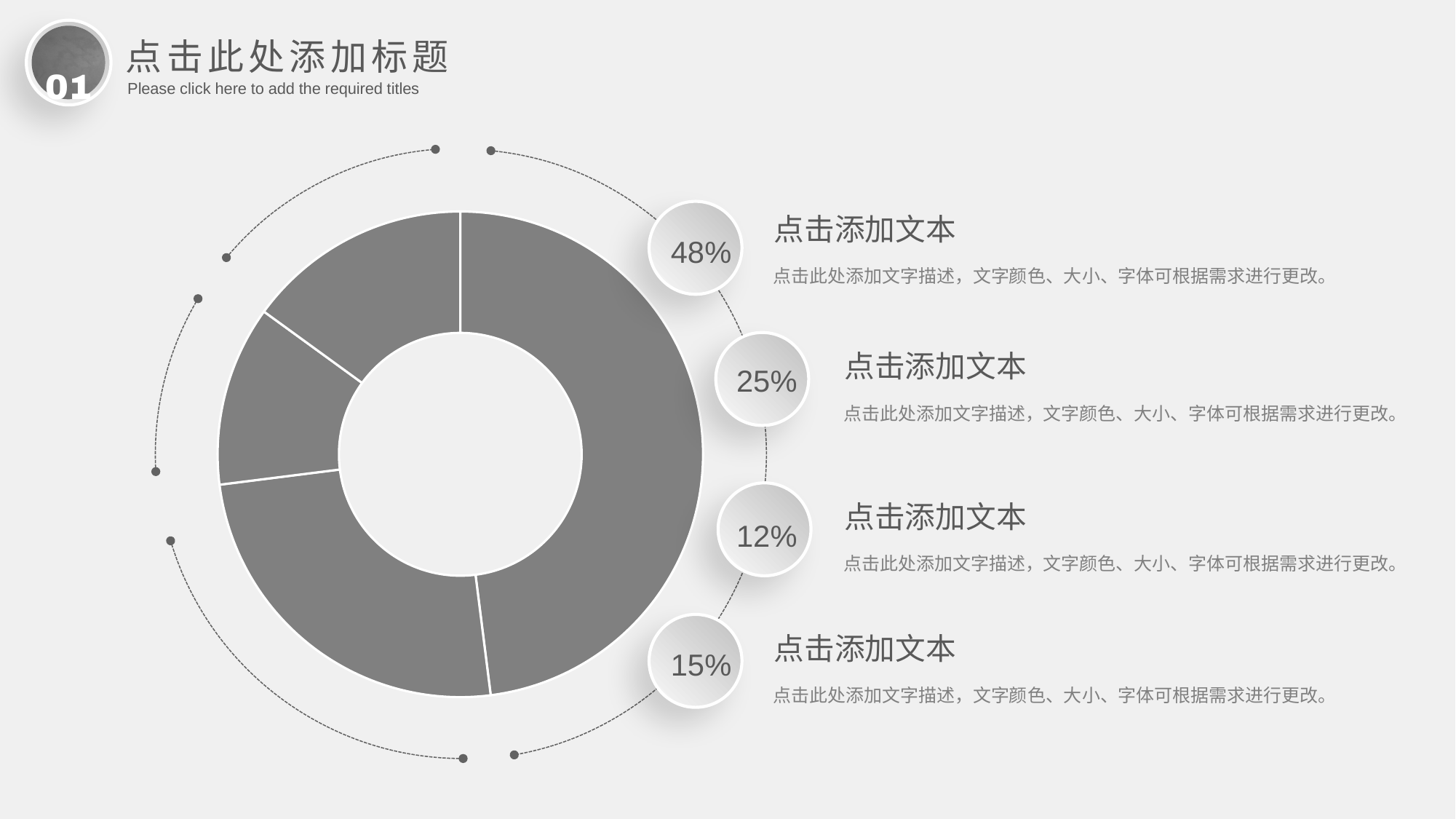

01

点击此处添加标题
Please click here to add the required titles

点击添加文本

### Chart

| Category | 销售额 |
|---|---|
| 第一季度 | 0.48 |
| 第二季度 | 0.25 |
| 第三季度 | 0.12 |
| 第四季度 | 0.15 |
48%
点击此处添加文字描述，文字颜色、大小、字体可根据需求进行更改。

点击添加文本
25%
点击此处添加文字描述，文字颜色、大小、字体可根据需求进行更改。

点击添加文本
12%
点击此处添加文字描述，文字颜色、大小、字体可根据需求进行更改。

点击添加文本
15%
点击此处添加文字描述，文字颜色、大小、字体可根据需求进行更改。